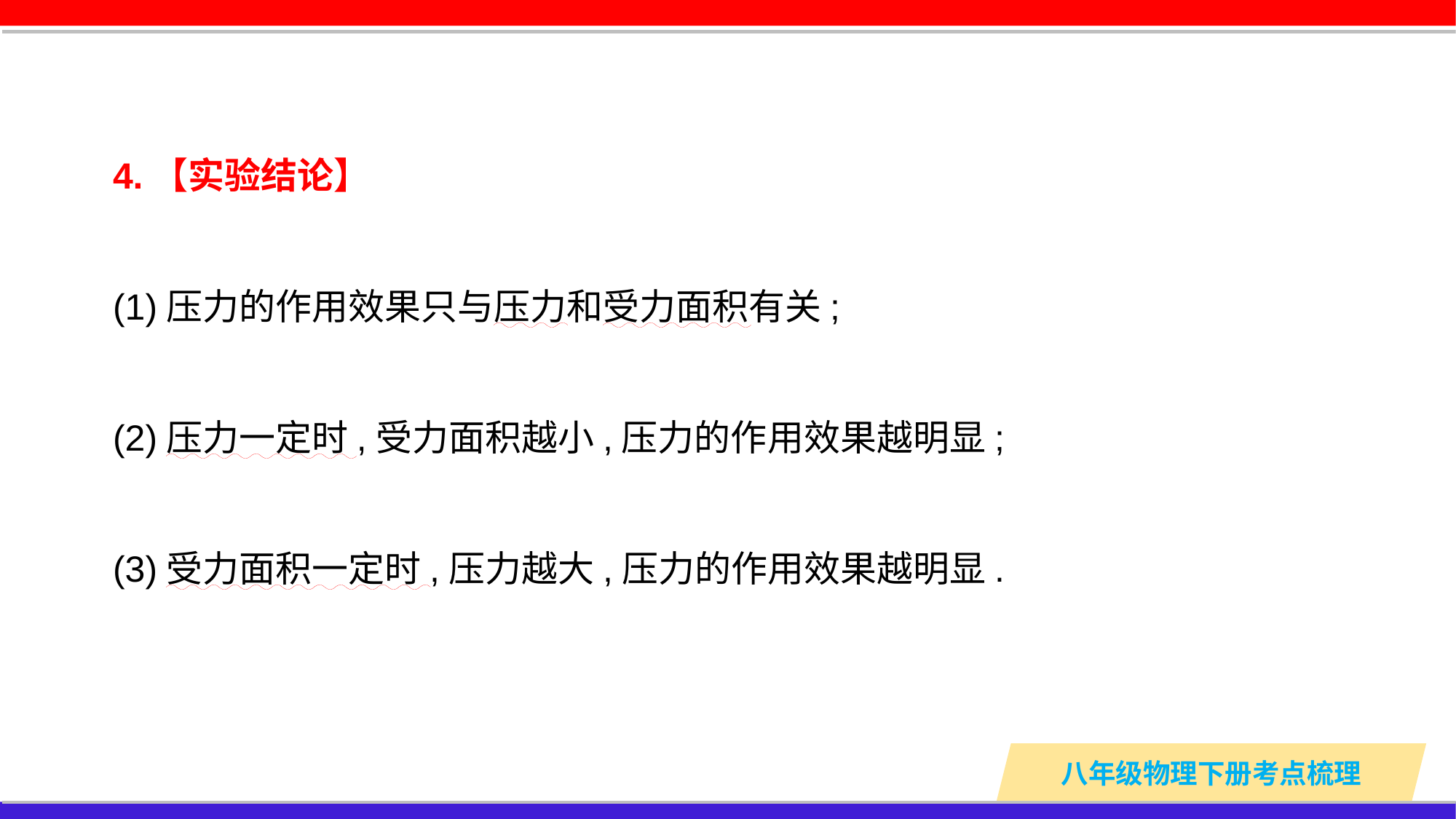

4.【实验结论】
(1)压力的作用效果只与压力和受力面积有关;
(2)压力一定时,受力面积越小,压力的作用效果越明显;
(3)受力面积一定时,压力越大,压力的作用效果越明显.